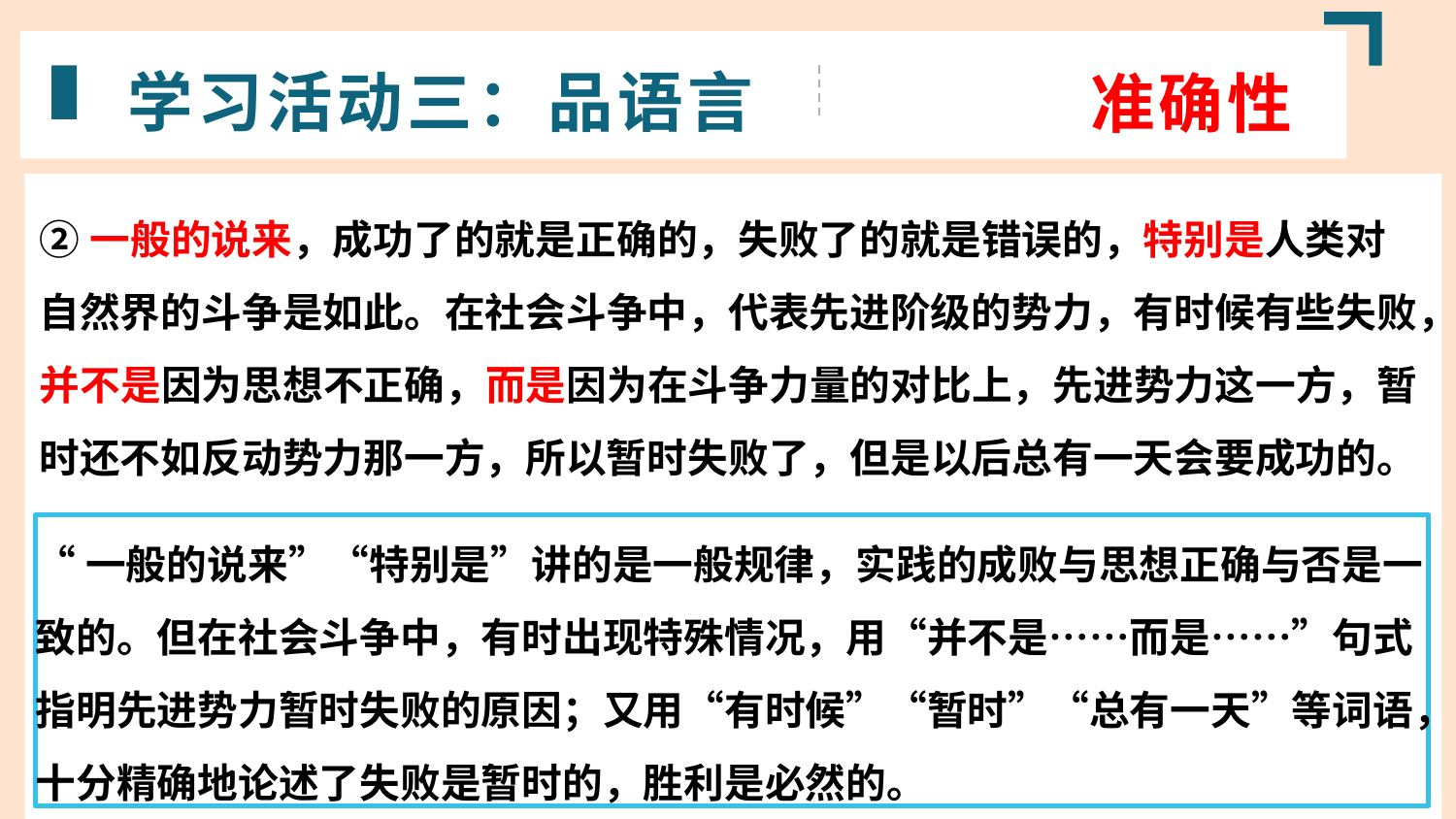

学习活动三：品语言
准确性

②一般的说来，成功了的就是正确的，失败了的就是错误的，特别是人类对自然界的斗争是如此。在社会斗争中，代表先进阶级的势力，有时候有些失败，并不是因为思想不正确，而是因为在斗争力量的对比上，先进势力这一方，暂时还不如反动势力那一方，所以暂时失败了，但是以后总有一天会要成功的。
“一般的说来”“特别是”讲的是一般规律，实践的成败与思想正确与否是一致的。但在社会斗争中，有时出现特殊情况，用“并不是……而是……”句式指明先进势力暂时失败的原因；又用“有时候”“暂时”“总有一天”等词语，十分精确地论述了失败是暂时的，胜利是必然的。